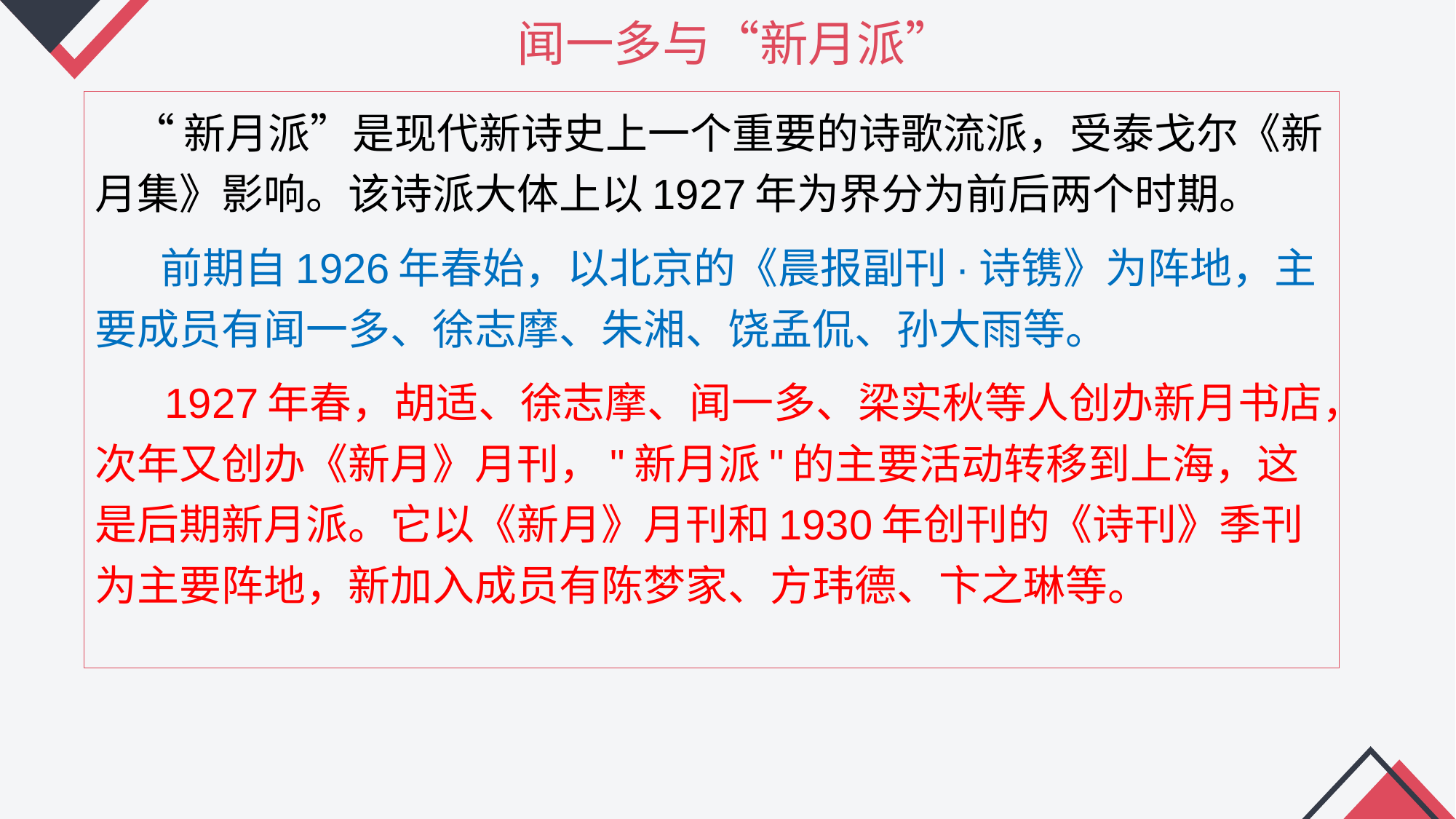

# 闻一多与“新月派”
    “新月派”是现代新诗史上一个重要的诗歌流派，受泰戈尔《新月集》影响。该诗派大体上以1927年为界分为前后两个时期。
      前期自1926年春始，以北京的《晨报副刊·诗镌》为阵地，主要成员有闻一多、徐志摩、朱湘、饶孟侃、孙大雨等。
      1927年春，胡适、徐志摩、闻一多、梁实秋等人创办新月书店，次年又创办《新月》月刊，"新月派"的主要活动转移到上海，这是后期新月派。它以《新月》月刊和1930年创刊的《诗刊》季刊为主要阵地，新加入成员有陈梦家、方玮德、卞之琳等。